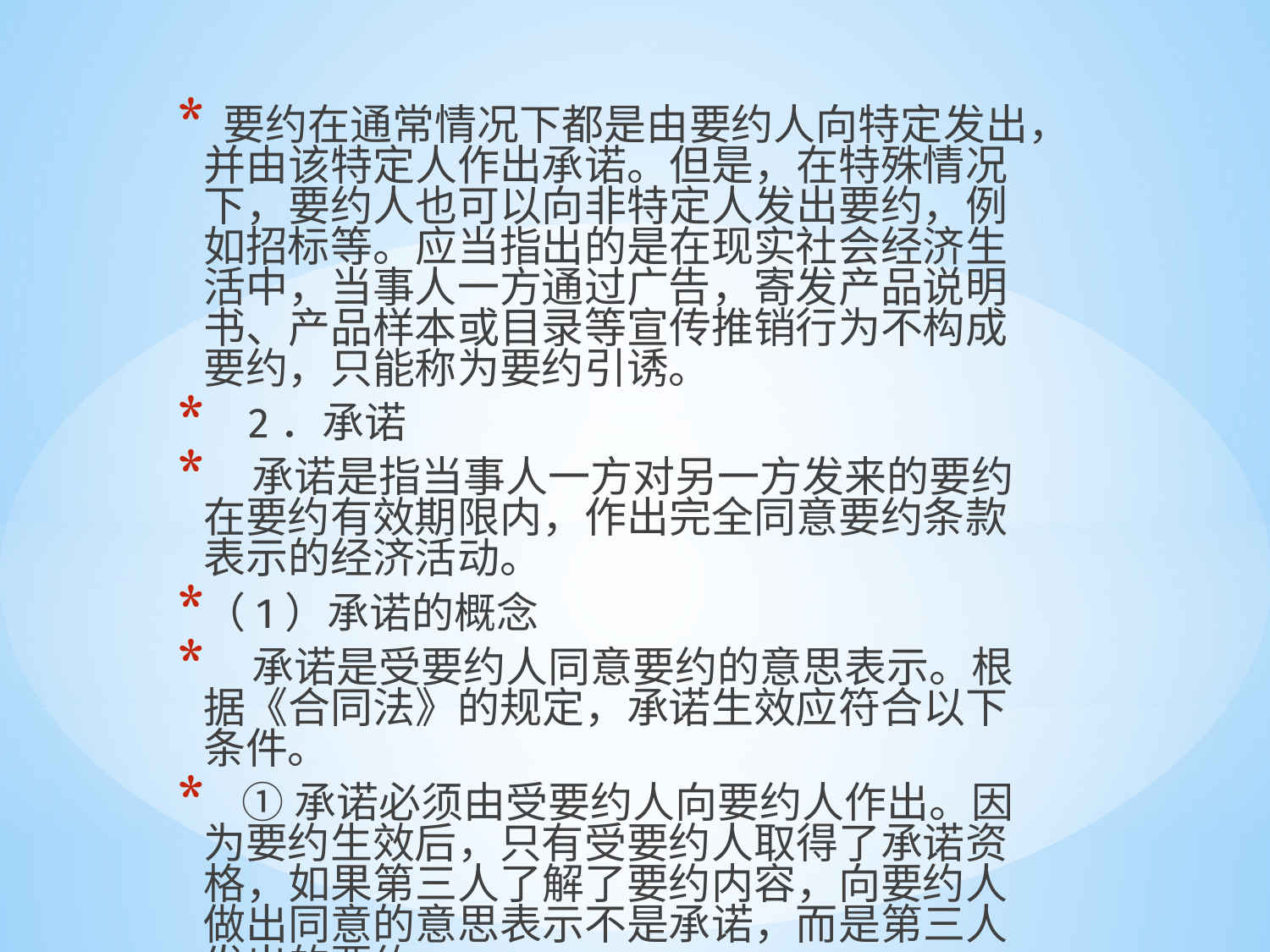

要约在通常情况下都是由要约人向特定发出，并由该特定人作出承诺。但是，在特殊情况下，要约人也可以向非特定人发出要约，例如招标等。应当指出的是在现实社会经济生活中，当事人一方通过广告，寄发产品说明书、产品样本或目录等宣传推销行为不构成要约，只能称为要约引诱。
    2．承诺
    承诺是指当事人一方对另一方发来的要约在要约有效期限内，作出完全同意要约条款表示的经济活动。
（1）承诺的概念
    承诺是受要约人同意要约的意思表示。根据《合同法》的规定，承诺生效应符合以下条件。
    ①承诺必须由受要约人向要约人作出。因为要约生效后，只有受要约人取得了承诺资格，如果第三人了解了要约内容，向要约人做出同意的意思表示不是承诺，而是第三人发出的要约。
#